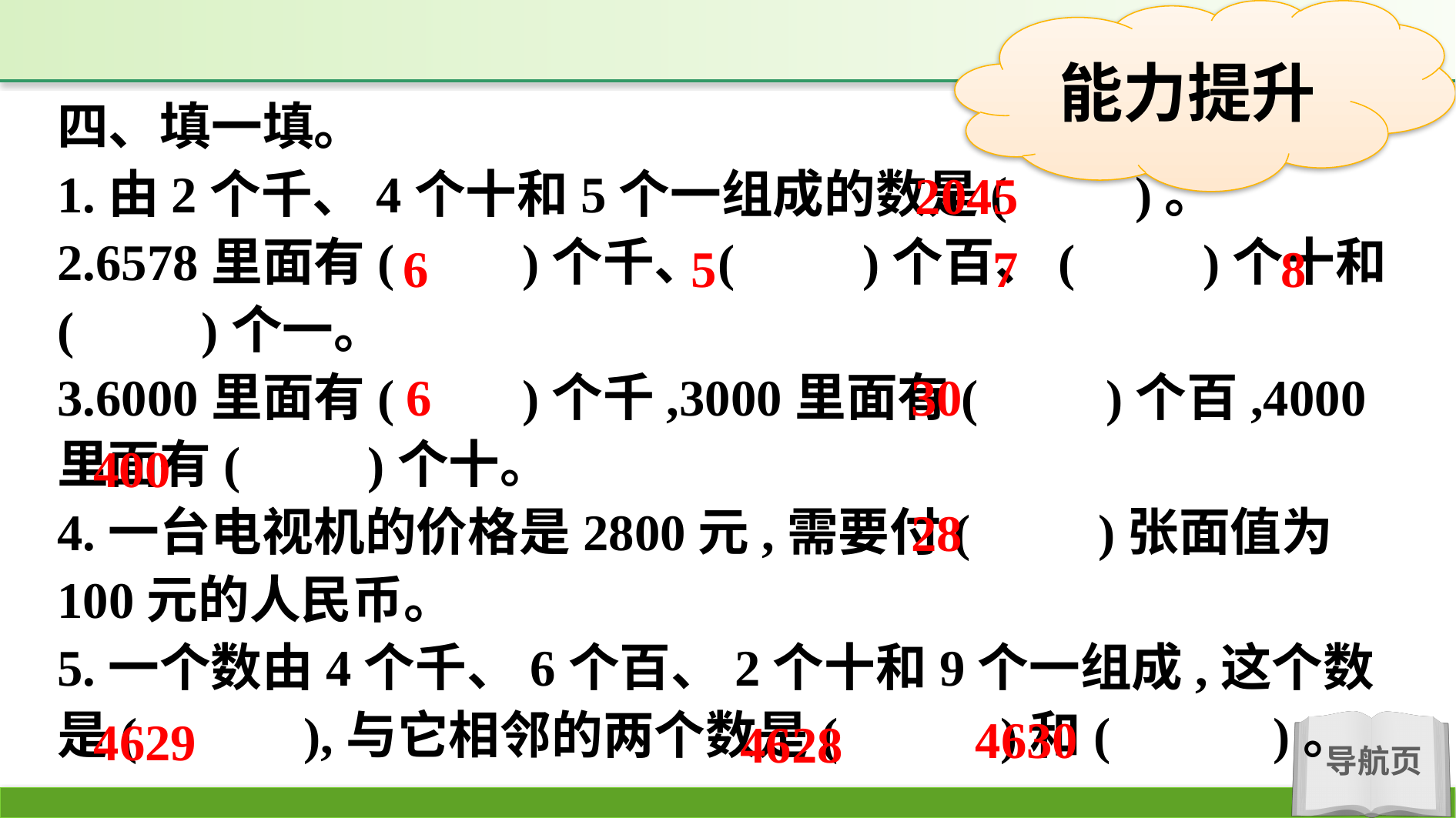

四、填一填。
1.由2个千、4个十和5个一组成的数是(　　)。
2.6578里面有(　　)个千、(　　)个百、(　　)个十和(　　)个一。
3.6000里面有(　　)个千,3000里面有(　　)个百,4000里面有(　　)个十。
4.一台电视机的价格是2800元,需要付(　　)张面值为100元的人民币。
5.一个数由4个千、6个百、2个十和9个一组成,这个数是(   　　),与它相邻的两个数是(　   　)和(　   　)。
2045
8
5
7
6
30
6
400
28
4630
4629
4628